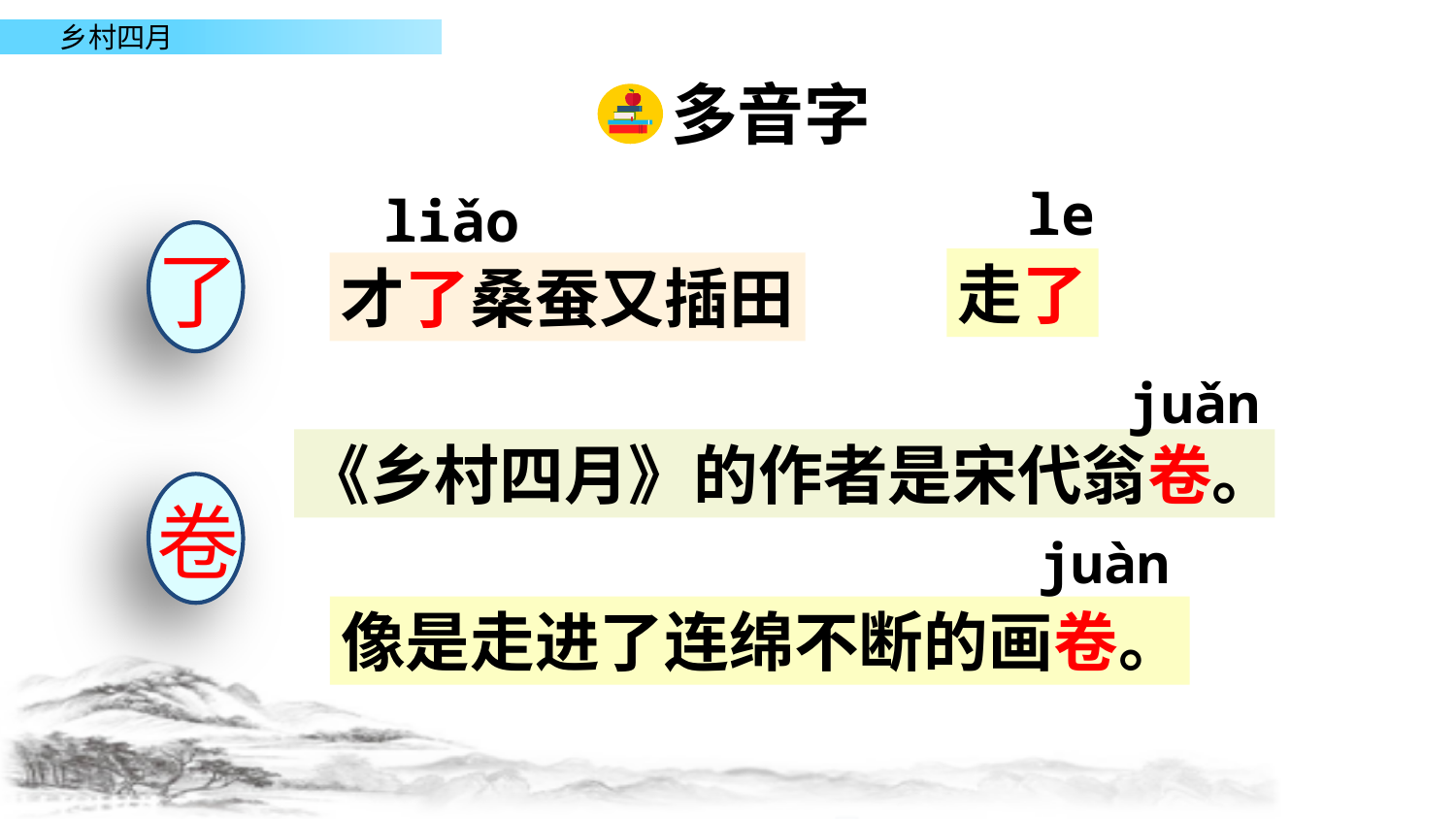

多音字

le
liǎo

了
走了
才了桑蚕又插田
juǎn
《乡村四月》的作者是宋代翁卷。

卷
juàn
像是走进了连绵不断的画卷。